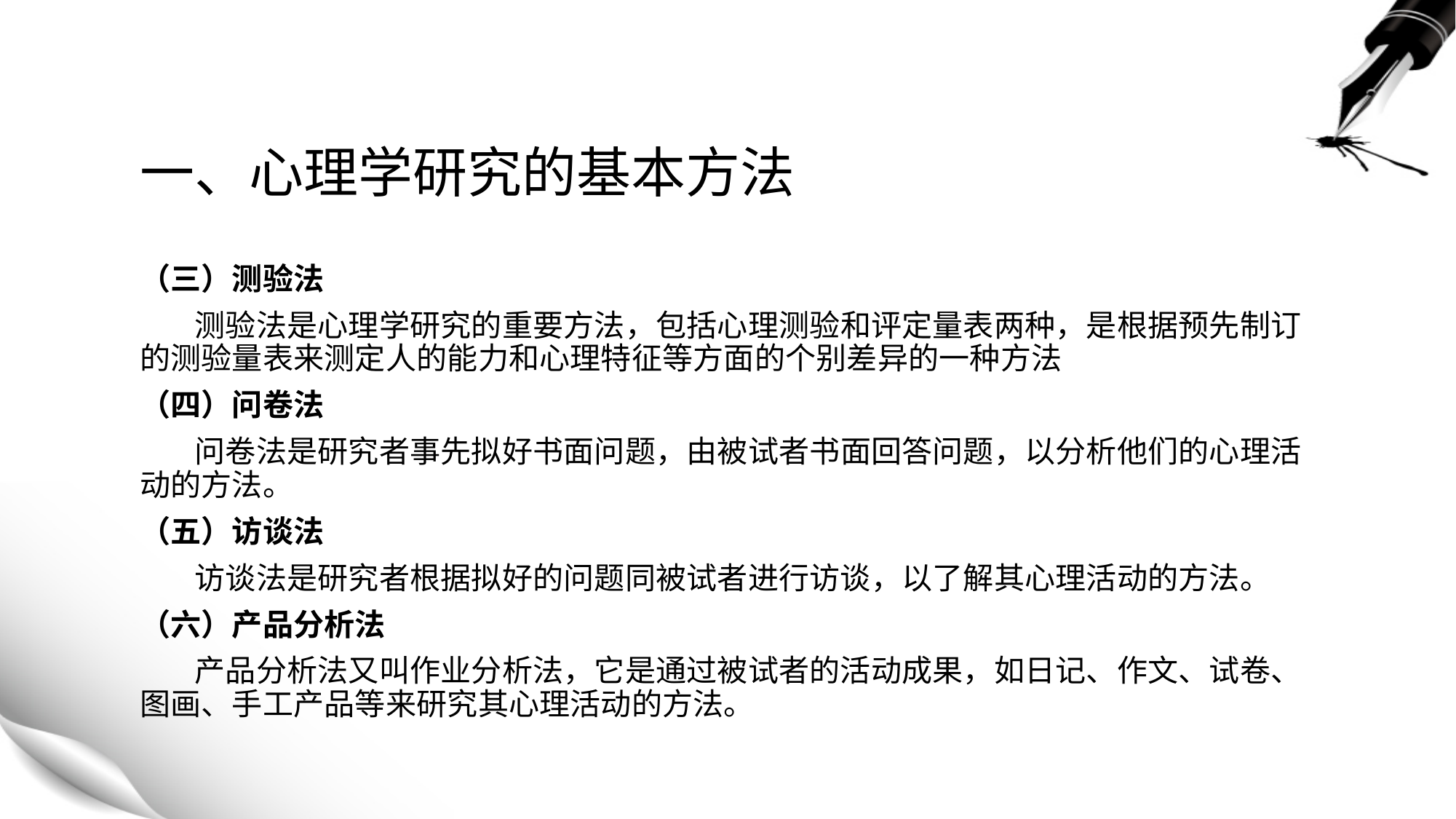

# 一、心理学研究的基本方法
（三）测验法
       测验法是心理学研究的重要方法，包括心理测验和评定量表两种，是根据预先制订的测验量表来测定人的能力和心理特征等方面的个别差异的一种方法
（四）问卷法
       问卷法是研究者事先拟好书面问题，由被试者书面回答问题，以分析他们的心理活动的方法。
（五）访谈法
       访谈法是研究者根据拟好的问题同被试者进行访谈，以了解其心理活动的方法。
（六）产品分析法
       产品分析法又叫作业分析法，它是通过被试者的活动成果，如日记、作文、试卷、图画、手工产品等来研究其心理活动的方法。